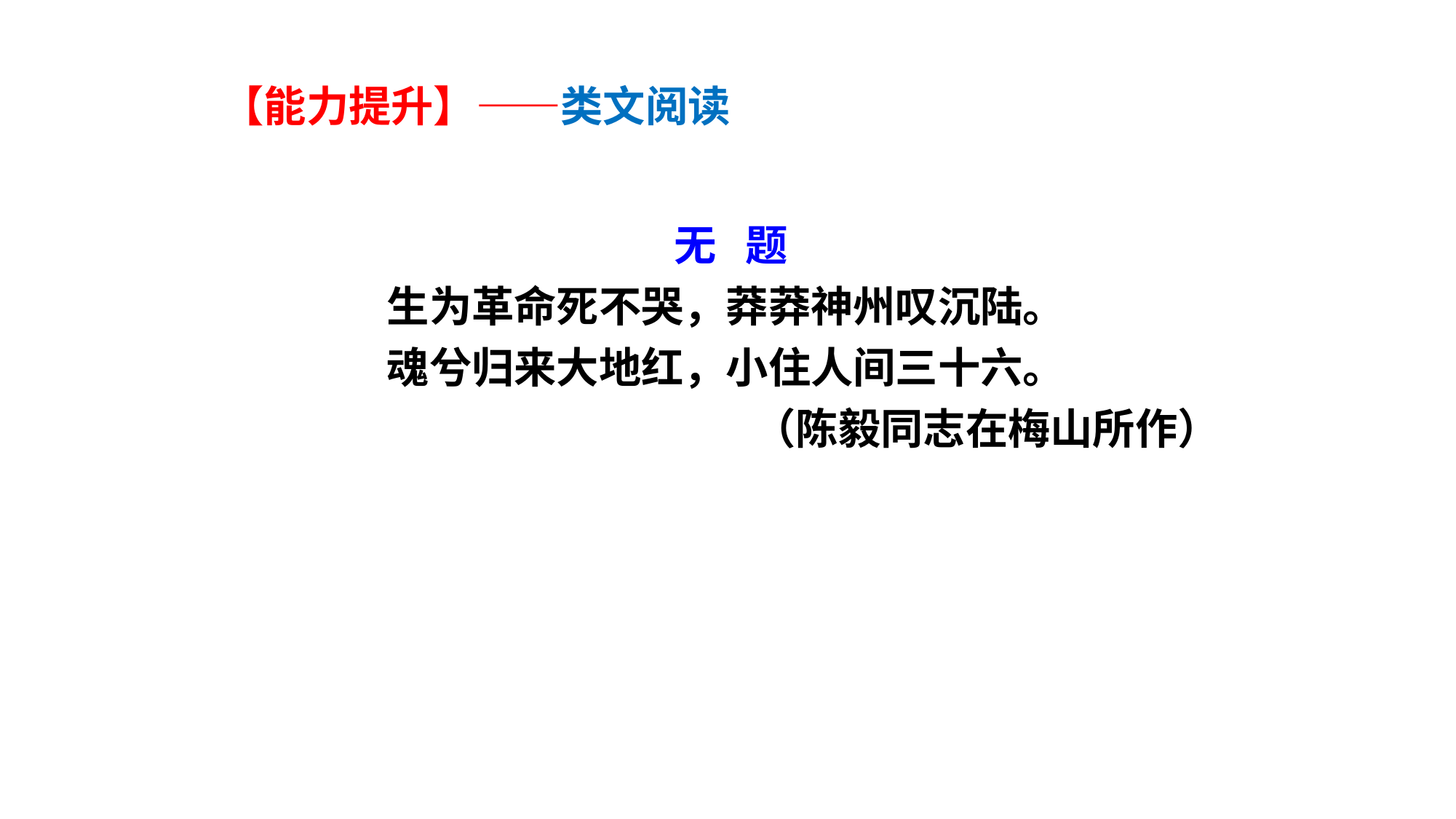

【能力提升】——类文阅读

无   题
生为革命死不哭，莽莽神州叹沉陆。
魂兮归来大地红，小住人间三十六。
（陈毅同志在梅山所作）